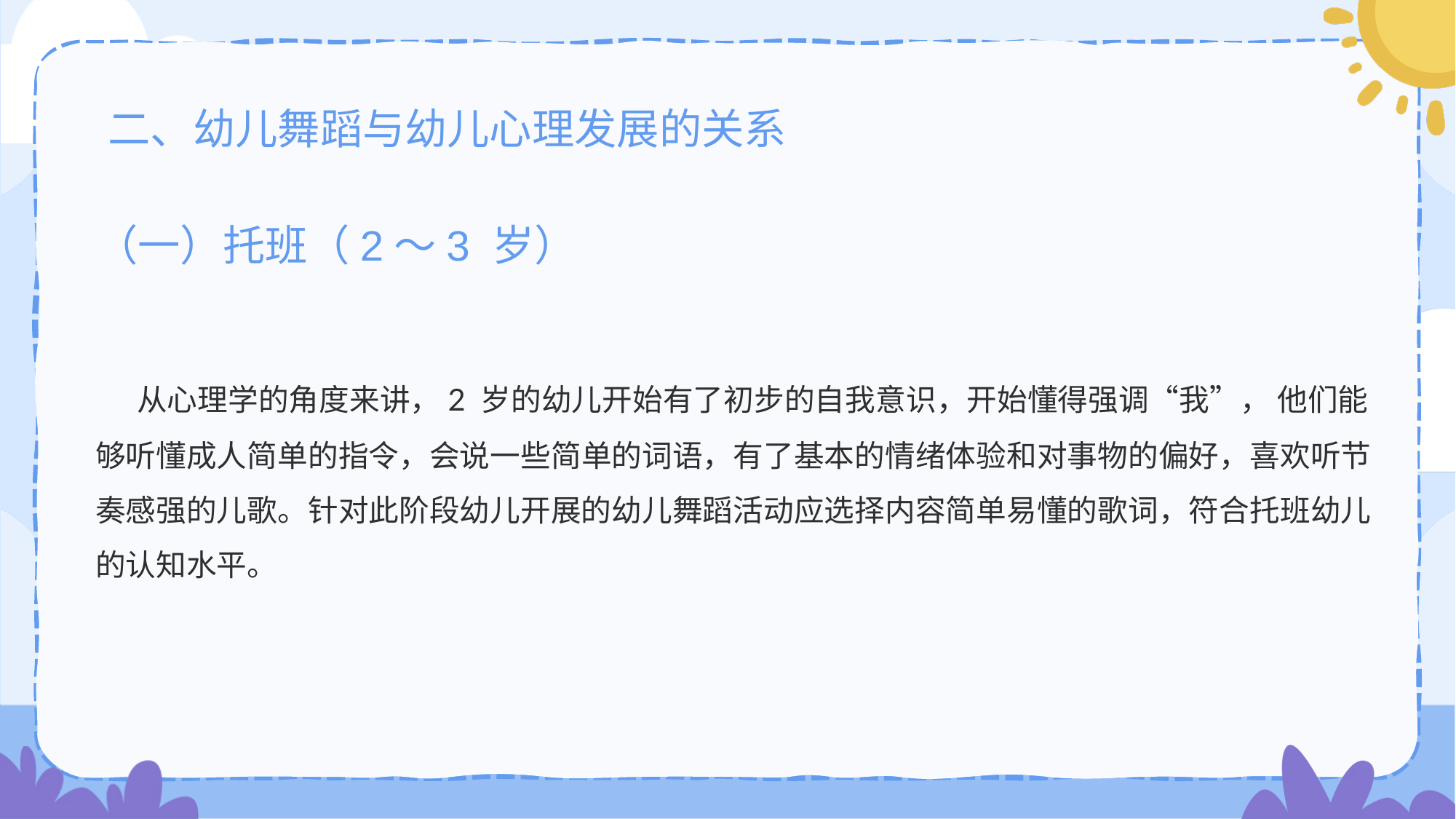

二、幼儿舞蹈与幼儿心理发展的关系
（一）托班（2～3 岁）
    从心理学的角度来讲，2 岁的幼儿开始有了初步的自我意识，开始懂得强调“我”， 他们能够听懂成人简单的指令，会说一些简单的词语，有了基本的情绪体验和对事物的偏好，喜欢听节奏感强的儿歌。针对此阶段幼儿开展的幼儿舞蹈活动应选择内容简单易懂的歌词，符合托班幼儿的认知水平。